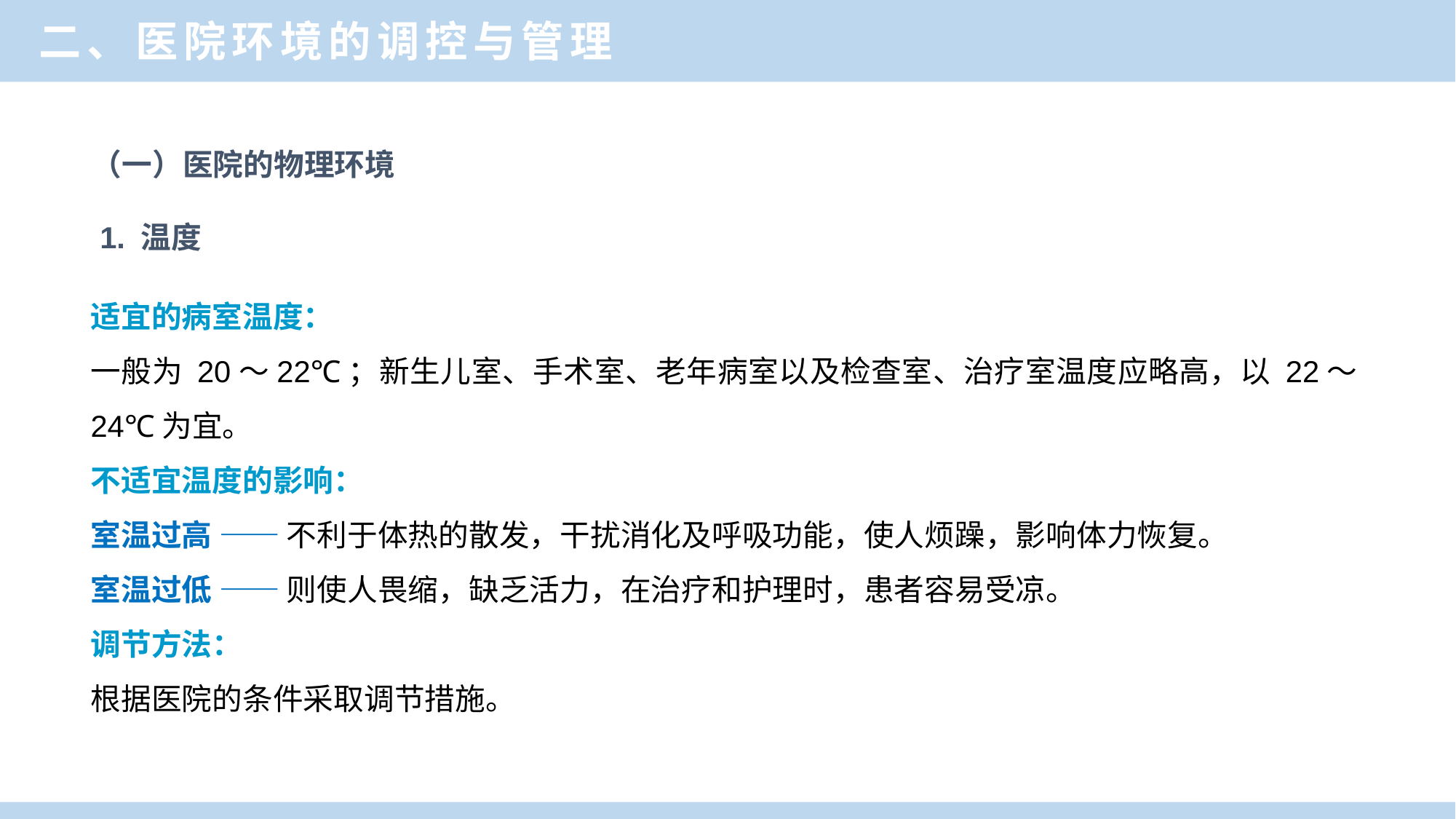

二、医院环境的调控与管理
（一）医院的物理环境
 1. 温度
适宜的病室温度：
一般为 20～22℃；新生儿室、手术室、老年病室以及检查室、治疗室温度应略高，以 22～24℃为宜。
不适宜温度的影响：
室温过高 —— 不利于体热的散发，干扰消化及呼吸功能，使人烦躁，影响体力恢复。
室温过低 —— 则使人畏缩，缺乏活力，在治疗和护理时，患者容易受凉。
调节方法：
根据医院的条件采取调节措施。